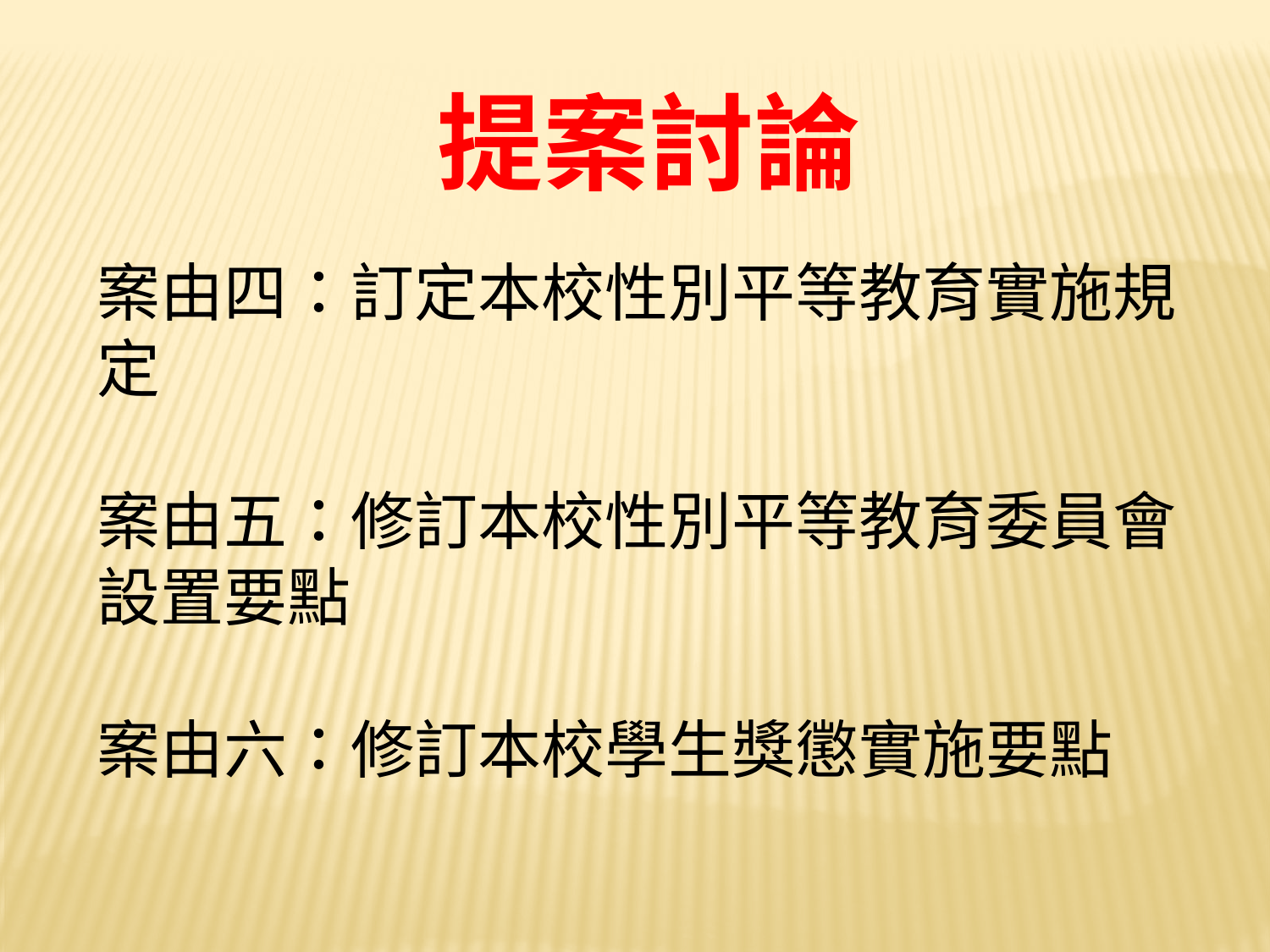

提案討論

案由四：訂定本校性別平等教育實施規定

案由五：修訂本校性別平等教育委員會設置要點

案由六：修訂本校學生獎懲實施要點